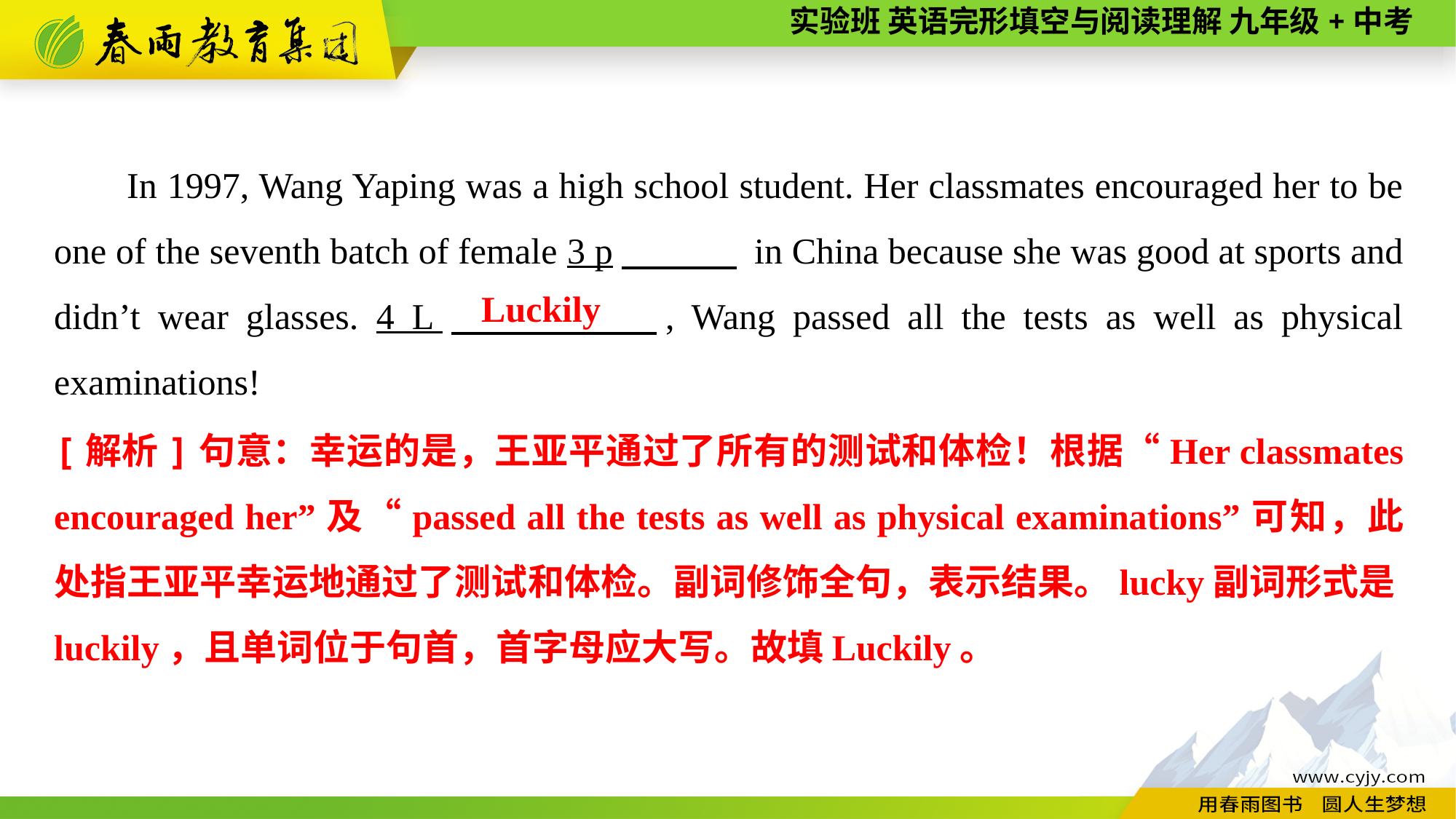

In 1997, Wang Yaping was a high school student. Her classmates encouraged her to be one of the seventh batch of female 3 p　     　 in China because she was good at sports and didn’t wear glasses. 4 L　    　   , Wang passed all the tests as well as physical examinations!
Luckily
[解析]句意：幸运的是，王亚平通过了所有的测试和体检！根据“Her classmates encouraged her”及“passed all the tests as well as physical examinations”可知，此处指王亚平幸运地通过了测试和体检。副词修饰全句，表示结果。lucky副词形式是luckily，且单词位于句首，首字母应大写。故填Luckily。